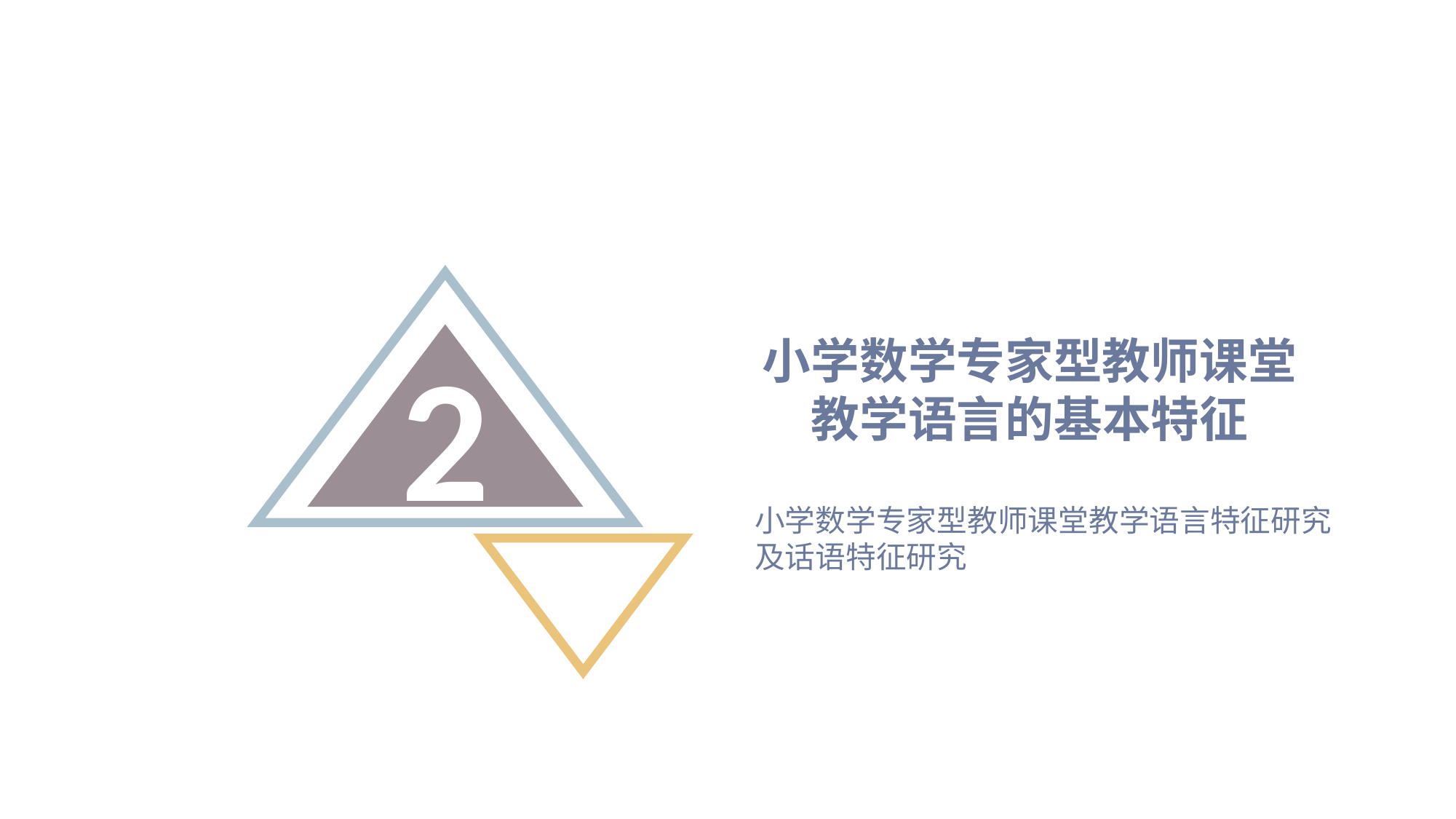

2

小学数学专家型教师课堂教学语言的基本特征
小学数学专家型教师课堂教学语言特征研究
及话语特征研究